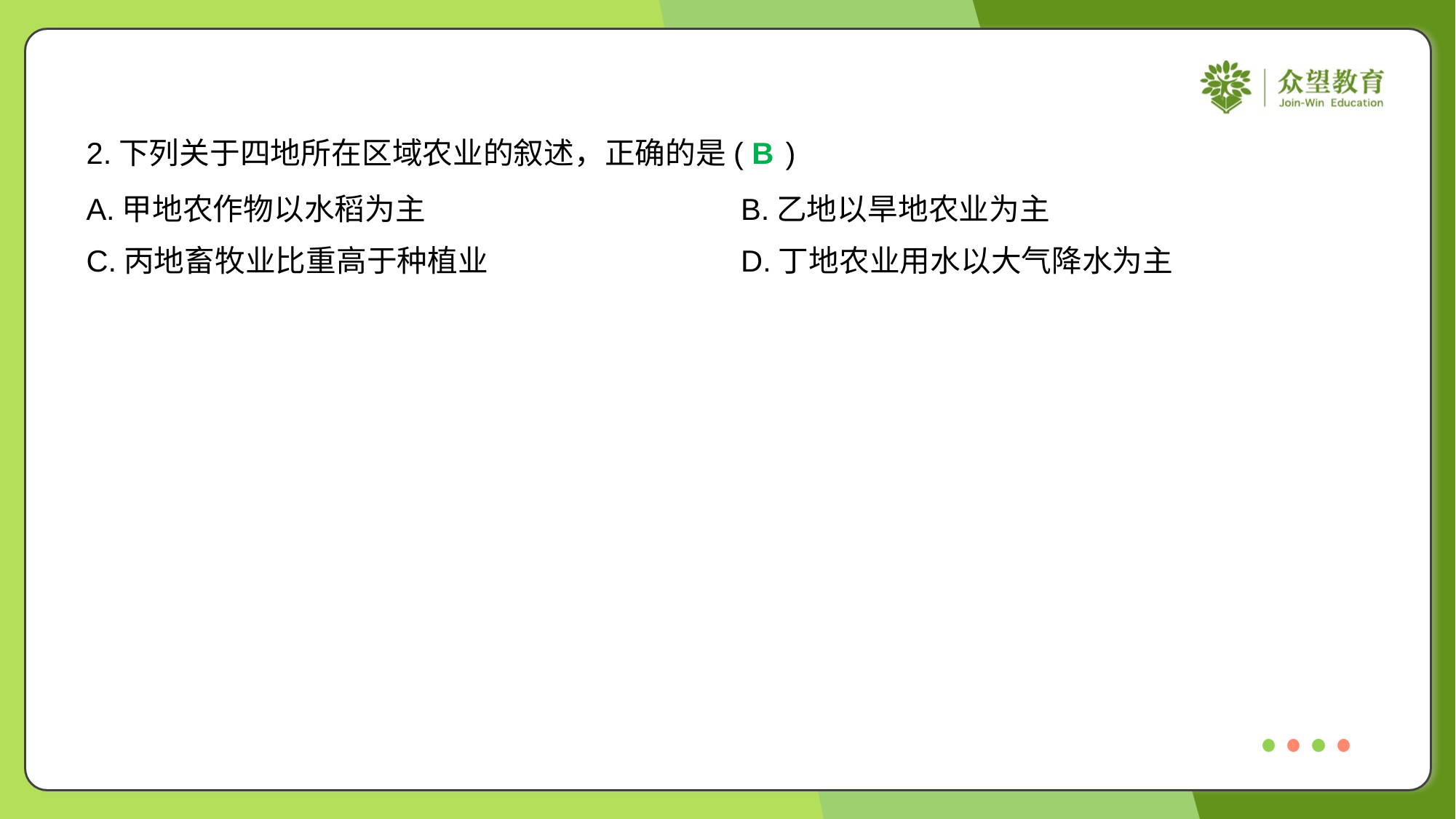

2.下列关于四地所在区域农业的叙述，正确的是(     )
B
A.甲地农作物以水稻为主	B.乙地以旱地农业为主
C.丙地畜牧业比重高于种植业	D.丁地农业用水以大气降水为主